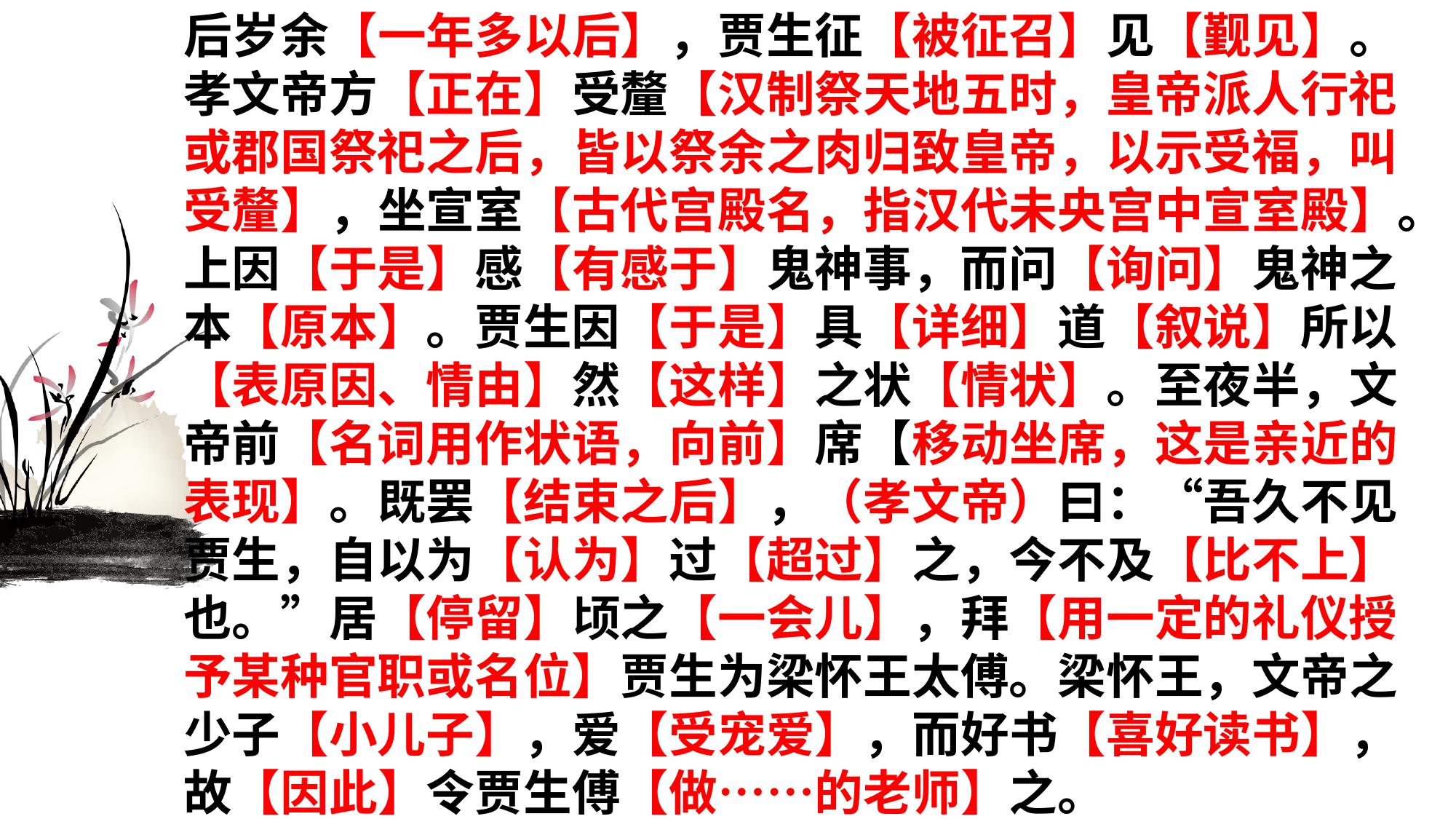

后岁余【一年多以后】，贾生征【被征召】见【觐见】。孝文帝方【正在】受釐【汉制祭天地五时，皇帝派人行祀或郡国祭祀之后，皆以祭余之肉归致皇帝，以示受福，叫受釐】，坐宣室【古代宫殿名，指汉代未央宫中宣室殿】。上因【于是】感【有感于】鬼神事，而问【询问】鬼神之本【原本】。贾生因【于是】具【详细】道【叙说】所以【表原因、情由】然【这样】之状【情状】。至夜半，文帝前【名词用作状语，向前】席【移动坐席，这是亲近的表现】。既罢【结束之后】，（孝文帝）曰：“吾久不见贾生，自以为【认为】过【超过】之，今不及【比不上】也。”居【停留】顷之【一会儿】，拜【用一定的礼仪授予某种官职或名位】贾生为梁怀王太傅。梁怀王，文帝之少子【小儿子】，爱【受宠爱】，而好书【喜好读书】，故【因此】令贾生傅【做……的老师】之。